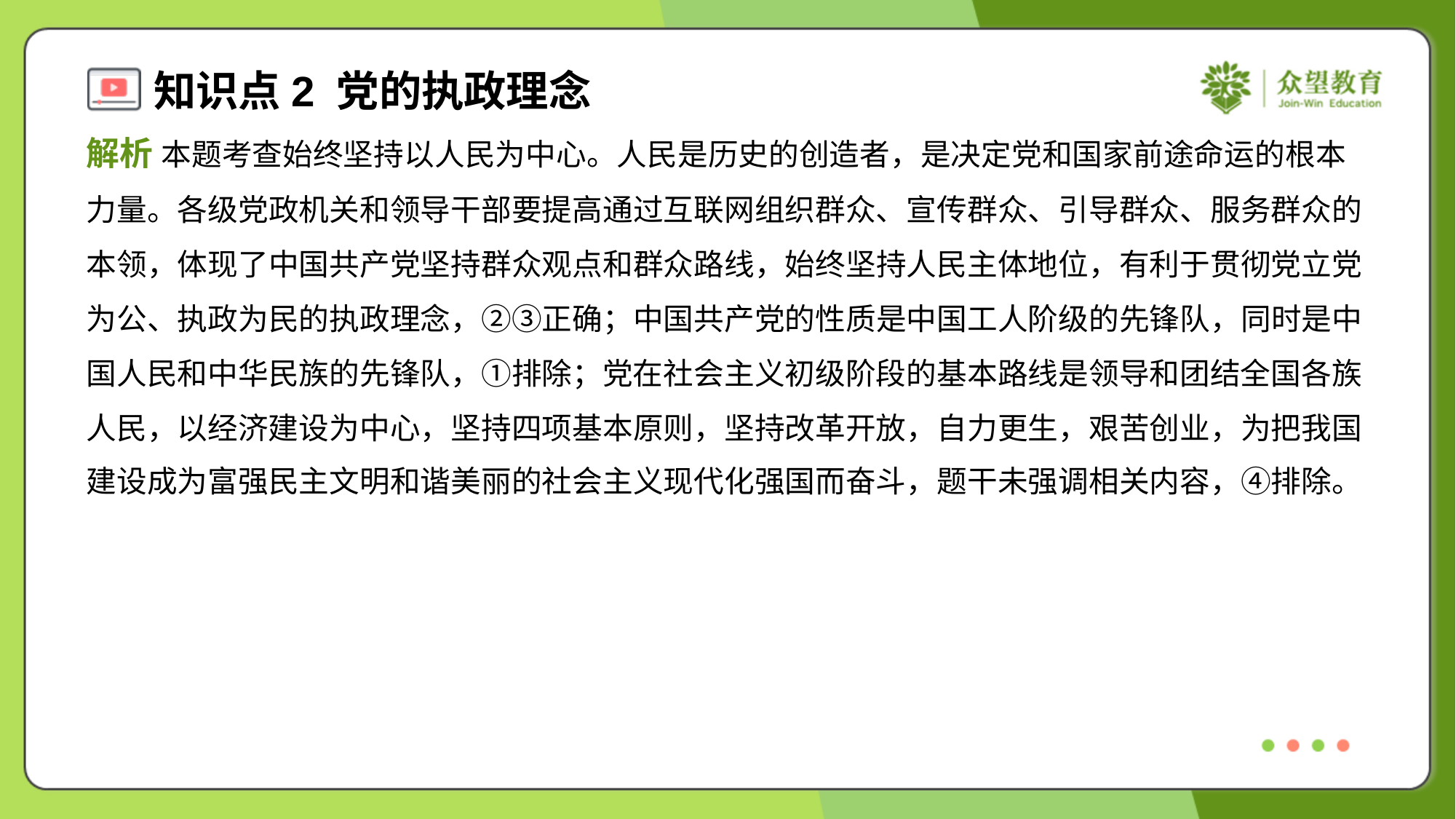

解析 本题考查始终坚持以人民为中心。人民是历史的创造者，是决定党和国家前途命运的根本
力量。各级党政机关和领导干部要提高通过互联网组织群众、宣传群众、引导群众、服务群众的
本领，体现了中国共产党坚持群众观点和群众路线，始终坚持人民主体地位，有利于贯彻党立党
为公、执政为民的执政理念，②③正确；中国共产党的性质是中国工人阶级的先锋队，同时是中
国人民和中华民族的先锋队，①排除；党在社会主义初级阶段的基本路线是领导和团结全国各族
人民，以经济建设为中心，坚持四项基本原则，坚持改革开放，自力更生，艰苦创业，为把我国
建设成为富强民主文明和谐美丽的社会主义现代化强国而奋斗，题干未强调相关内容，④排除。